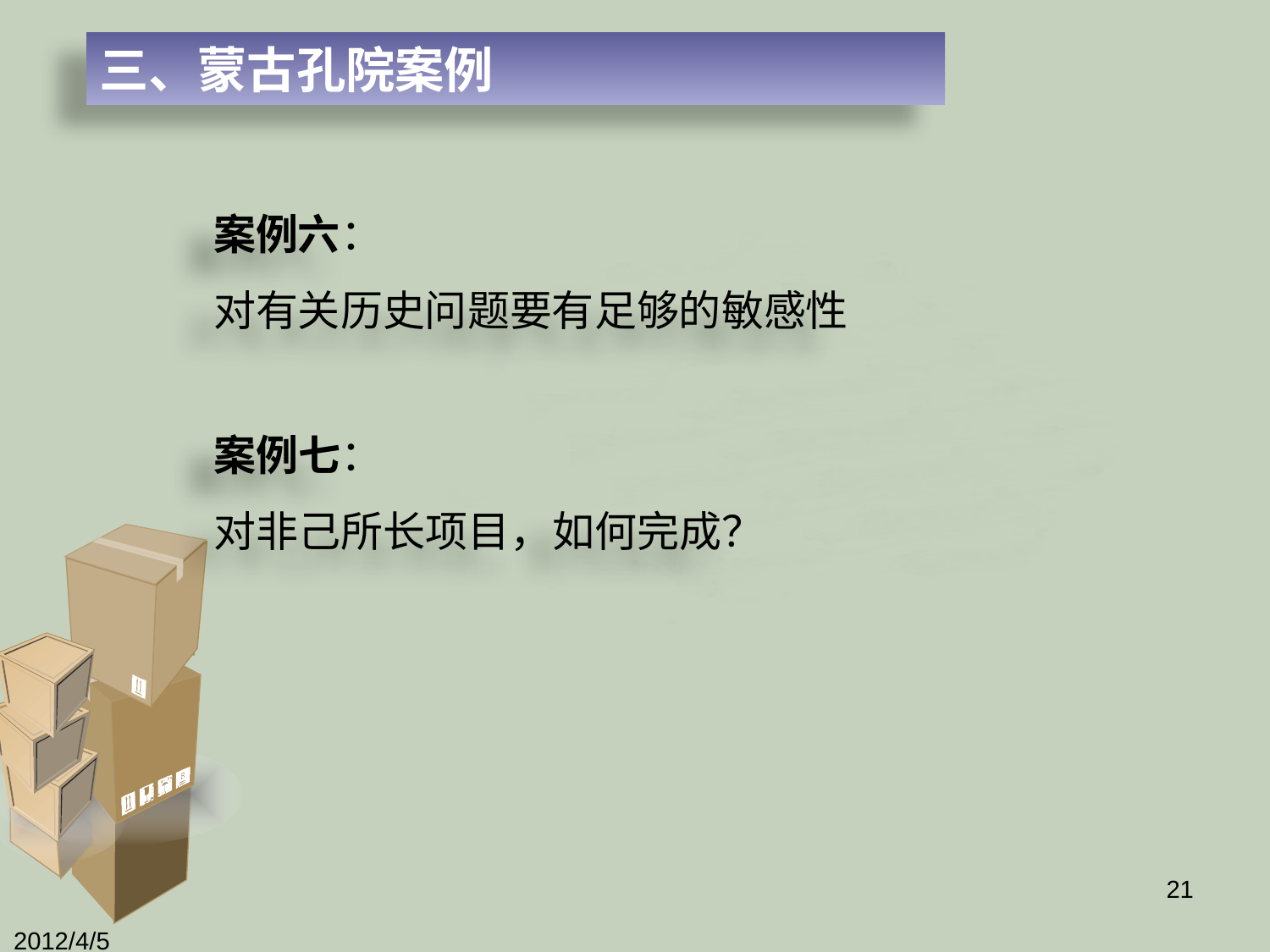

三、蒙古孔院案例
# 案例六： 对有关历史问题要有足够的敏感性

案例七：
对非己所长项目，如何完成？

21
2012/4/5